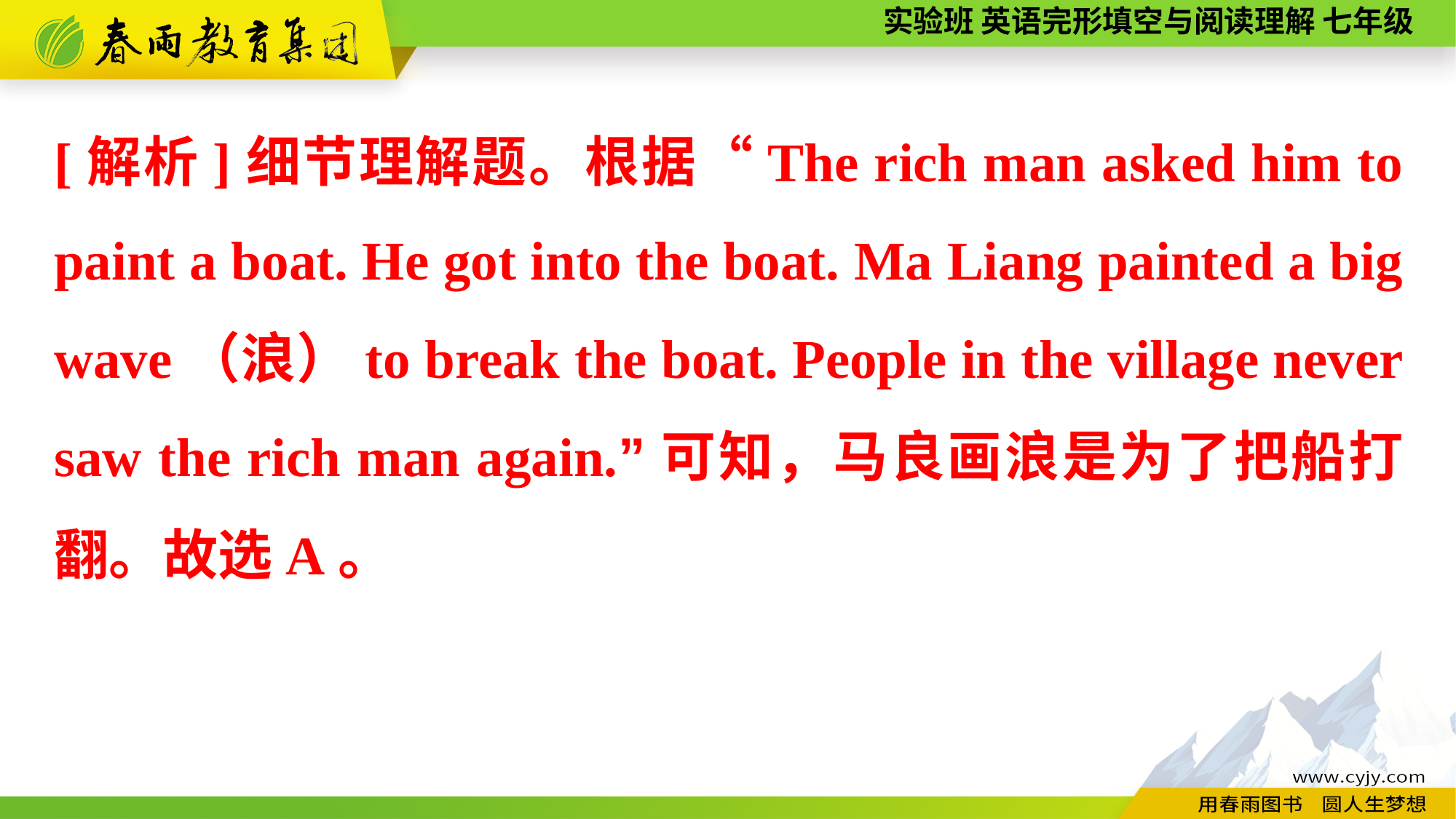

[解析]细节理解题。根据“The rich man asked him to paint a boat. He got into the boat. Ma Liang painted a big wave（浪）to break the boat. People in the village never saw the rich man again.”可知，马良画浪是为了把船打翻。故选A。